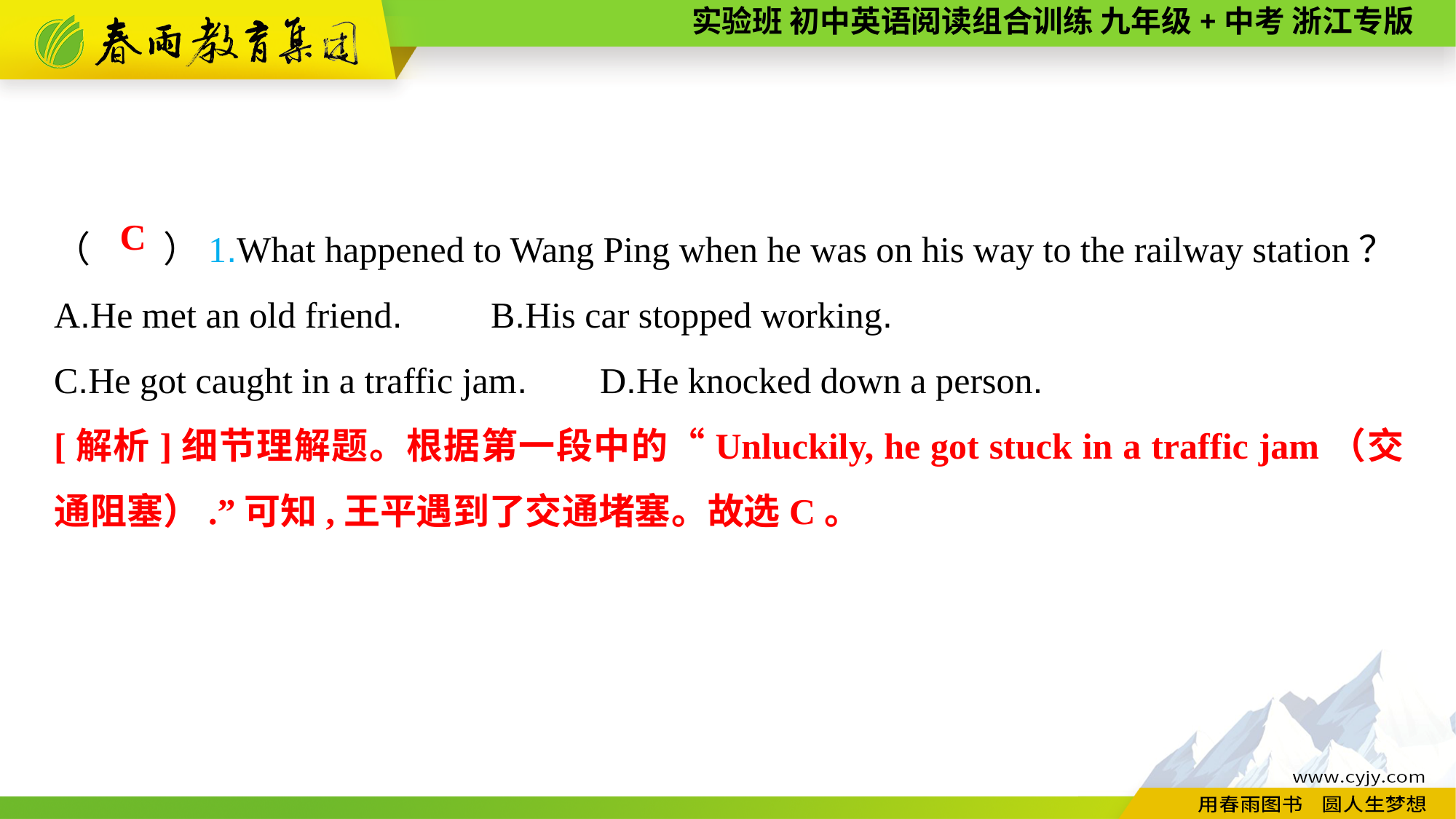

（　　）1.What happened to Wang Ping when he was on his way to the railway station？
A.He met an old friend.	B.His car stopped working.
C.He got caught in a traffic jam.	D.He knocked down a person.
C
[解析]细节理解题。根据第一段中的“Unluckily, he got stuck in a traffic jam（交通阻塞）.”可知,王平遇到了交通堵塞。故选C。